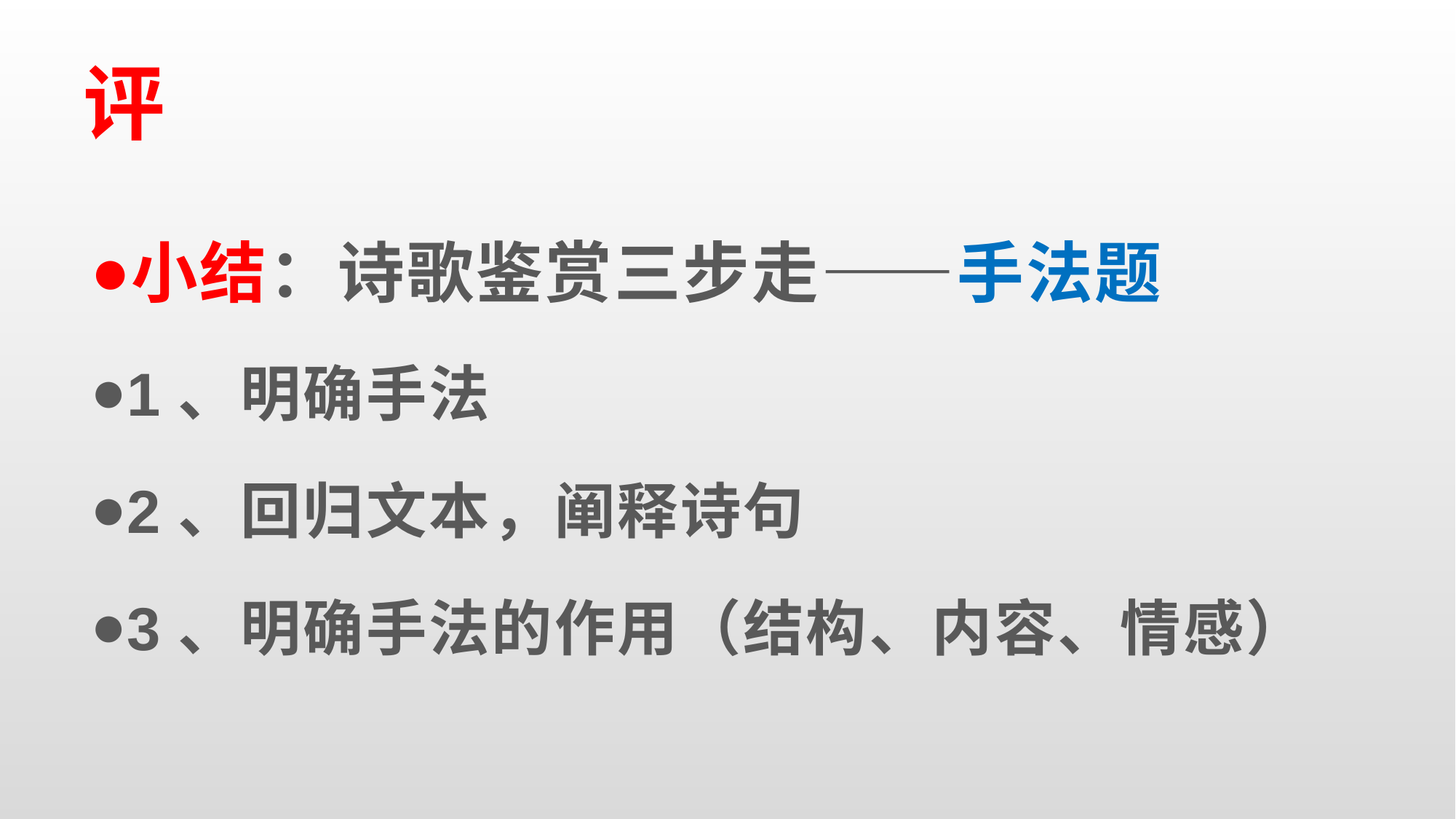

# 评
小结：诗歌鉴赏三步走——手法题
1、明确手法
2、回归文本，阐释诗句
3、明确手法的作用（结构、内容、情感）